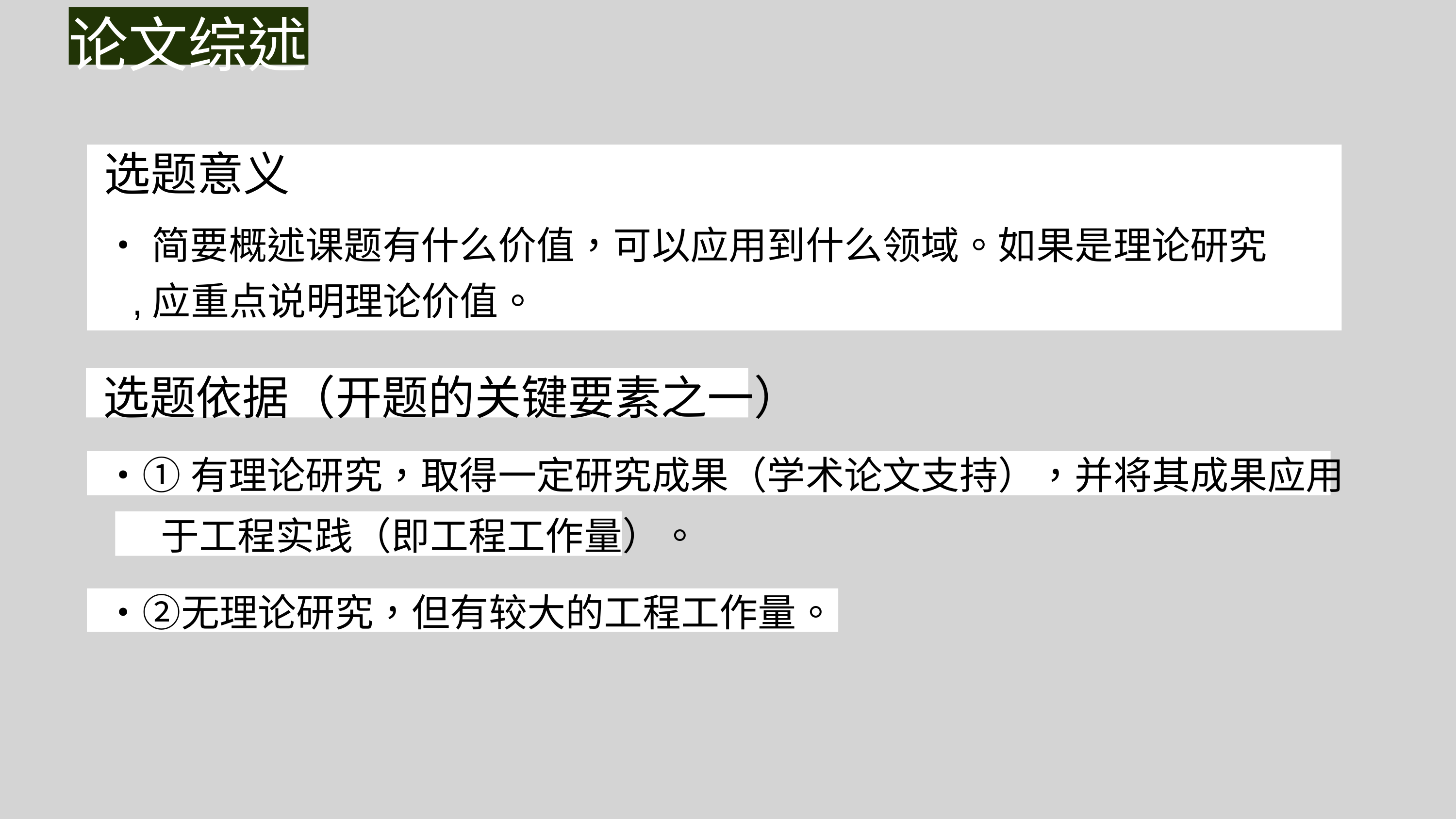

论文综述
选题意义
•简要概述课题有什么价值，可以应用到什么领域。如果是理论研究
,应重点说明理论价值。
选题依据（开题的关键要素之一）
•①有理论研究，取得一定研究成果（学术论文支持），并将其成果应用
于工程实践（即工程工作量）。
・②无理论研究，但有较大的工程工作量。